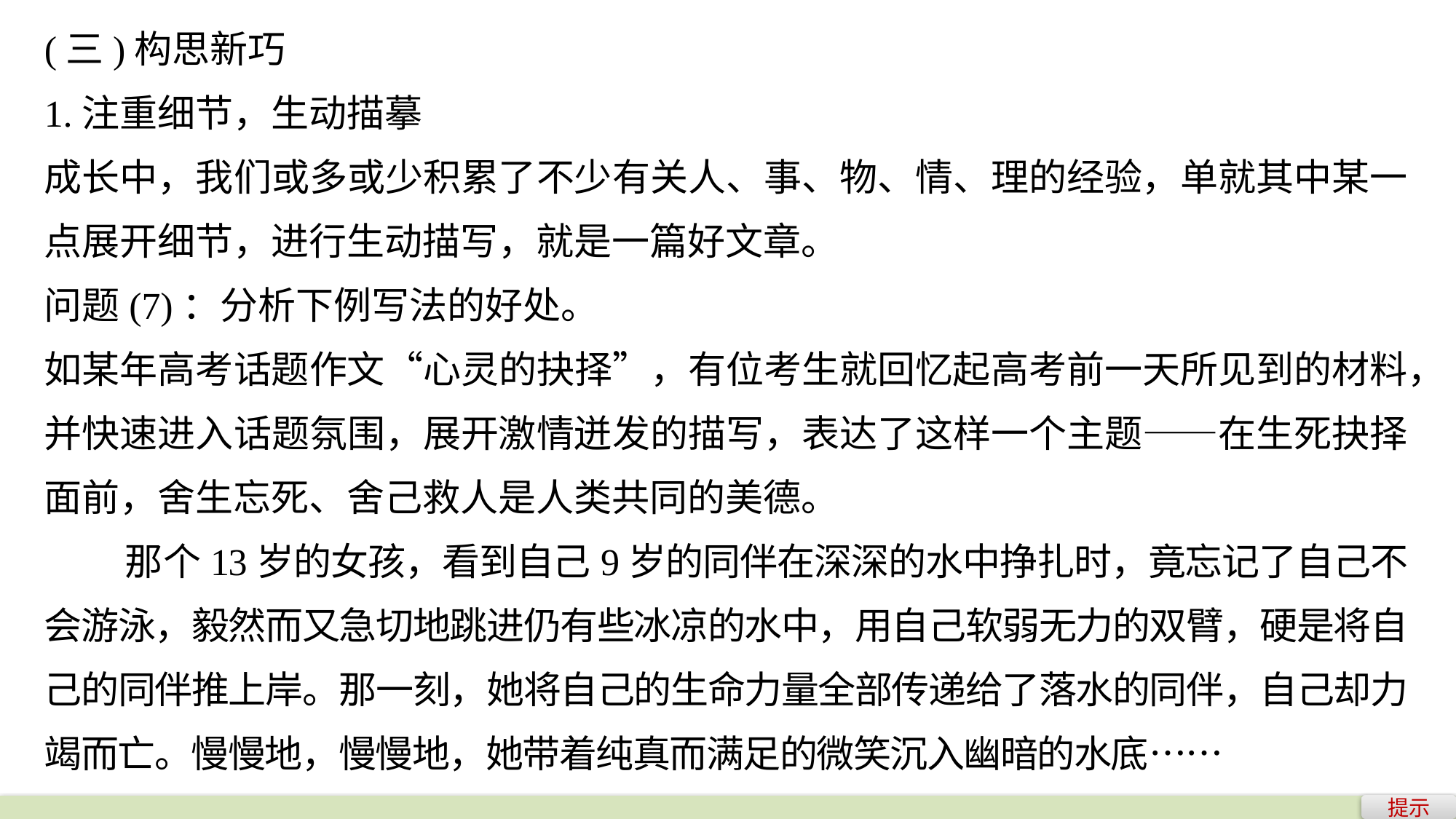

(三)构思新巧
1.注重细节，生动描摹
成长中，我们或多或少积累了不少有关人、事、物、情、理的经验，单就其中某一点展开细节，进行生动描写，就是一篇好文章。
问题(7)：分析下例写法的好处。
如某年高考话题作文“心灵的抉择”，有位考生就回忆起高考前一天所见到的材料，并快速进入话题氛围，展开激情迸发的描写，表达了这样一个主题——在生死抉择面前，舍生忘死、舍己救人是人类共同的美德。
        那个13岁的女孩，看到自己9岁的同伴在深深的水中挣扎时，竟忘记了自己不会游泳，毅然而又急切地跳进仍有些冰凉的水中，用自己软弱无力的双臂，硬是将自己的同伴推上岸。那一刻，她将自己的生命力量全部传递给了落水的同伴，自己却力竭而亡。慢慢地，慢慢地，她带着纯真而满足的微笑沉入幽暗的水底……
提示